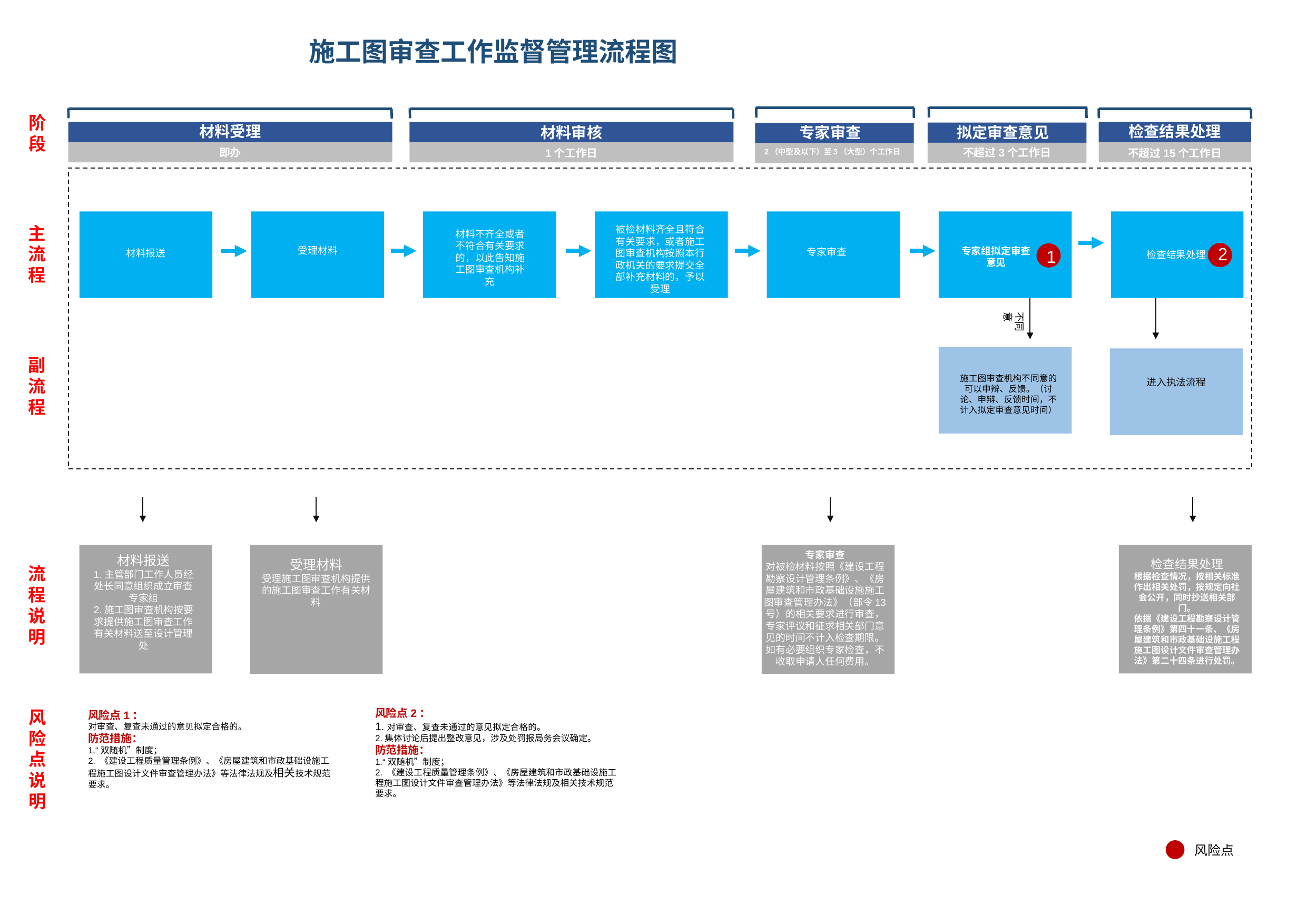

# 施工图审查工作监督管理流程图
阶段
材料受理
检查结果处理
材料审核
拟定审查意见
专家审查

不超过3个工作日
即办
1个工作日
不超过15个工作日
2（中型及以下）至3（大型）个工作日

主
流程
被检材料齐全且符合有关要求，或者施工图审查机构按照本行政机关的要求提交全部补充材料的，予以受理
材料不齐全或者不符合有关要求的，以此告知施工图审查机构补充
2

       受理材料
专家组拟定审查意见
专家审查
1

材料报送
检查结果处理
不同意

副
流程
施工图审查机构不同意的可以申辩、反馈。（讨论、申辩、反馈时间，不计入拟定审查意见时间）
进入执法流程
专家审查
对被检材料按照《建设工程勘察设计管理条例》、《房屋建筑和市政基础设施施工图审查管理办法》（部令13号）的相关要求进行审查，专家评议和征求相关部门意见的时间不计入检查期限。如有必要组织专家检查，不收取申请人任何费用。

材料报送
1.主管部门工作人员经处长同意组织成立审查专家组
2.施工图审查机构按要求提供施工图审查工作有关材料送至设计管理处
受理材料
受理施工图审查机构提供的施工图审查工作有关材料
检查结果处理
根据检查情况，按相关标准作出相关处罚，按规定向社会公开，同时抄送相关部门。
依据《建设工程勘察设计管理条例》第四十一条、《房屋建筑和市政基础设施工程施工图设计文件审查管理办法》第二十四条进行处罚。

流程说明
风险点说明
风险点2：
1.对审查、复查未通过的意见拟定合格的。
2.集体讨论后提出整改意见，涉及处罚报局务会议确定。
防范措施：
1.“双随机”制度；
2. 《建设工程质量管理条例》、《房屋建筑和市政基础设施工程施工图设计文件审查管理办法》等法律法规及相关技术规范要求。
风险点1：
对审查、复查未通过的意见拟定合格的。
防范措施：
1.“双随机”制度；
2. 《建设工程质量管理条例》、《房屋建筑和市政基础设施工程施工图设计文件审查管理办法》等法律法规及相关技术规范要求。
风险点